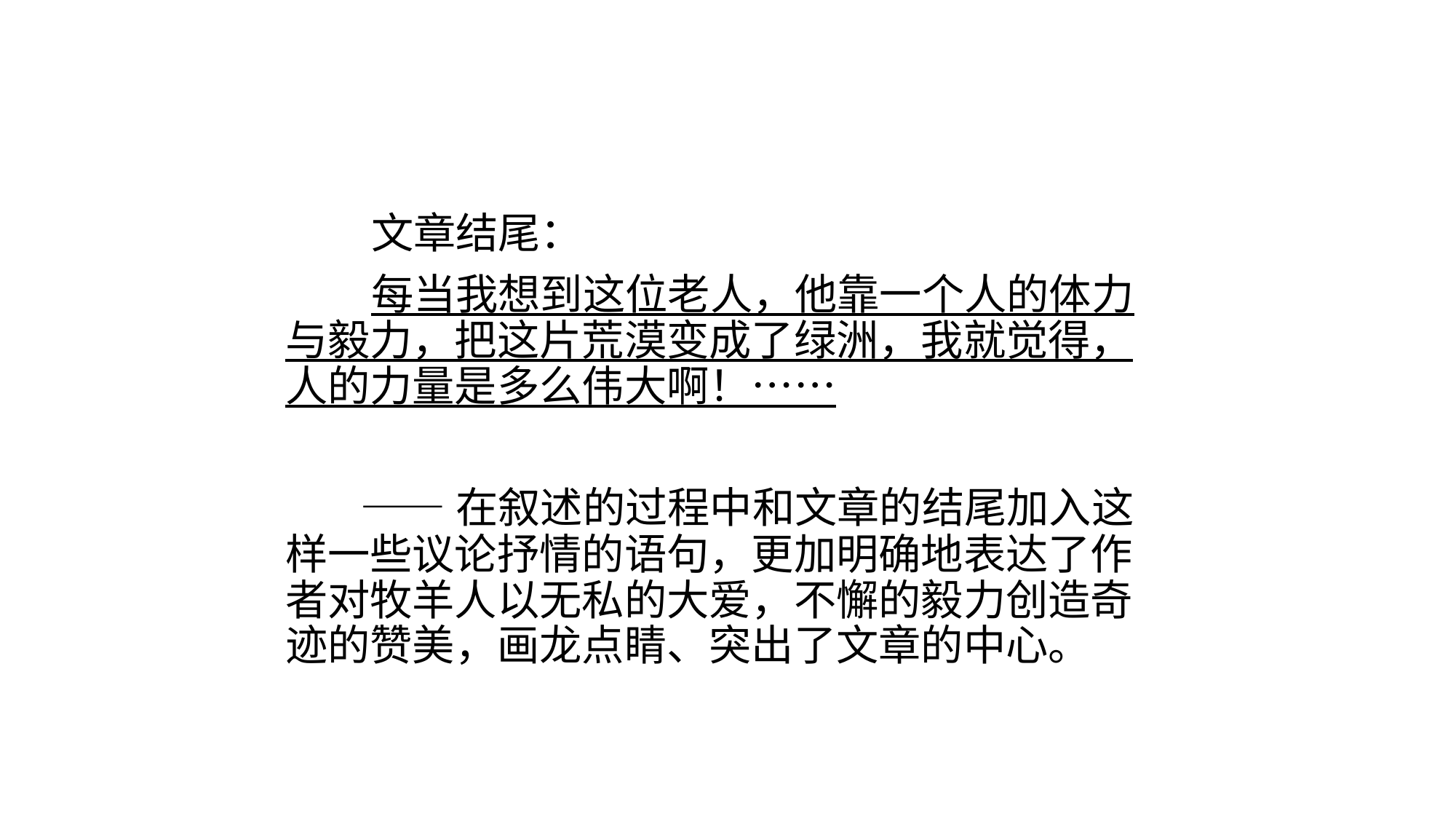

#
        文章结尾：
        每当我想到这位老人，他靠一个人的体力与毅力，把这片荒漠变成了绿洲，我就觉得，人的力量是多么伟大啊！……

        ——在叙述的过程中和文章的结尾加入这样一些议论抒情的语句，更加明确地表达了作者对牧羊人以无私的大爱，不懈的毅力创造奇迹的赞美，画龙点睛、突出了文章的中心。